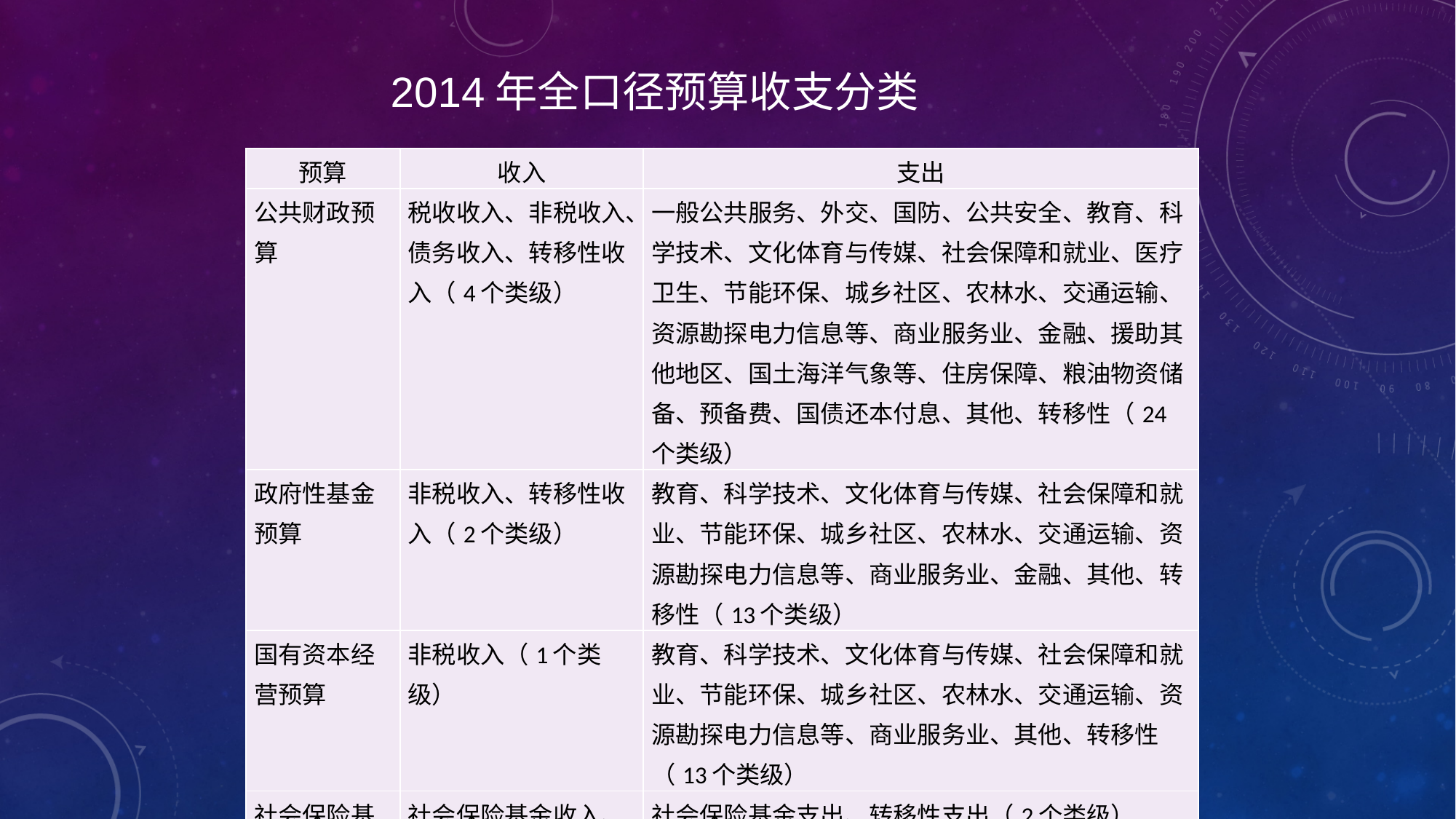

2014年全口径预算收支分类
| 预算 | 收入 | 支出 |
| --- | --- | --- |
| 公共财政预算 | 税收收入、非税收入、债务收入、转移性收入（4个类级） | 一般公共服务、外交、国防、公共安全、教育、科学技术、文化体育与传媒、社会保障和就业、医疗卫生、节能环保、城乡社区、农林水、交通运输、资源勘探电力信息等、商业服务业、金融、援助其他地区、国土海洋气象等、住房保障、粮油物资储备、预备费、国债还本付息、其他、转移性（24个类级） |
| 政府性基金预算 | 非税收入、转移性收入（2个类级） | 教育、科学技术、文化体育与传媒、社会保障和就业、节能环保、城乡社区、农林水、交通运输、资源勘探电力信息等、商业服务业、金融、其他、转移性（13个类级） |
| 国有资本经营预算 | 非税收入（1个类级） | 教育、科学技术、文化体育与传媒、社会保障和就业、节能环保、城乡社区、农林水、交通运输、资源勘探电力信息等、商业服务业、其他、转移性（13个类级） |
| 社会保险基金预算 | 社会保险基金收入、转移性收入（2个类级） | 社会保险基金支出、转移性支出（2个类级） |